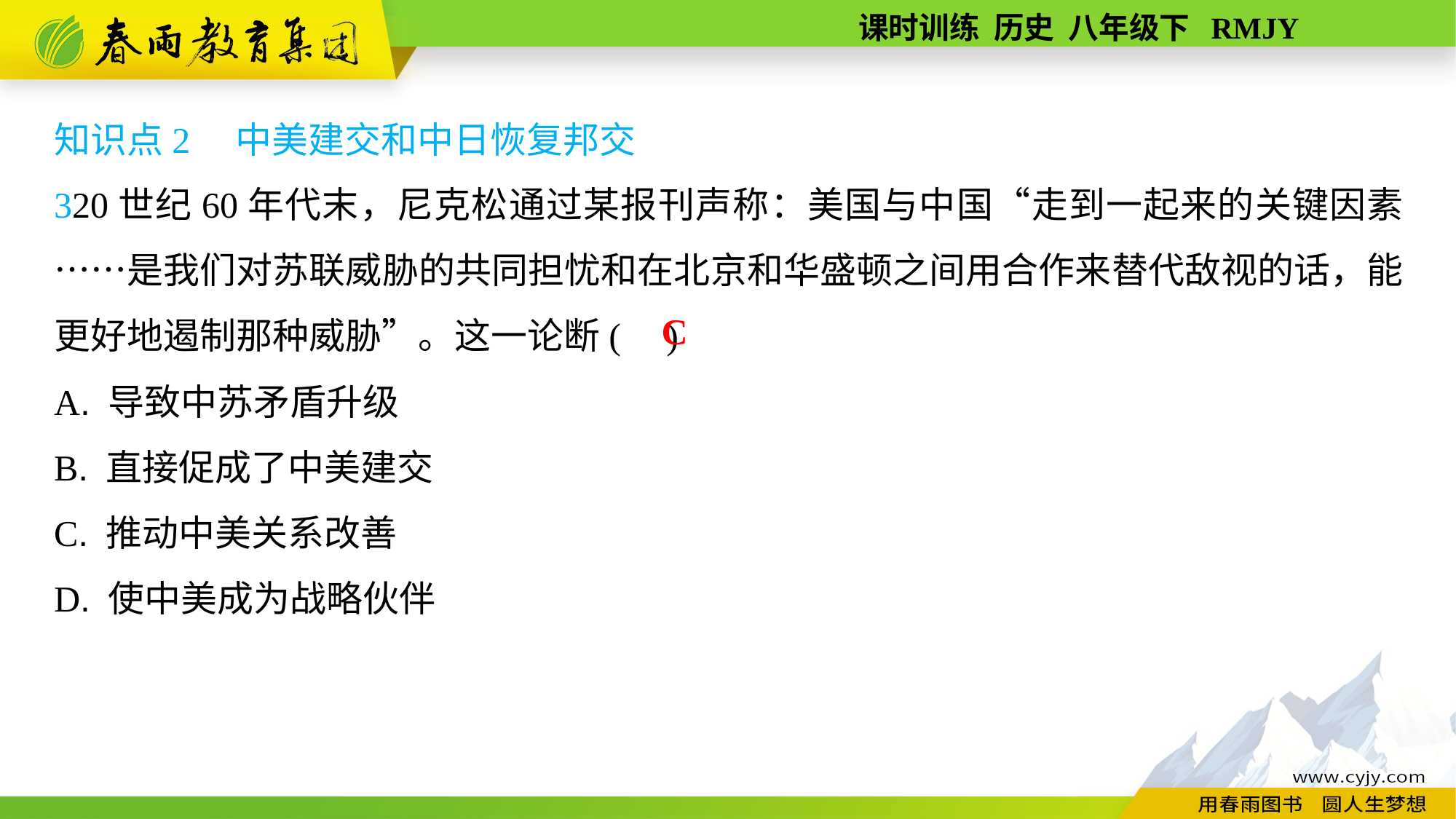

知识点2　中美建交和中日恢复邦交
320世纪60年代末，尼克松通过某报刊声称：美国与中国“走到一起来的关键因素……是我们对苏联威胁的共同担忧和在北京和华盛顿之间用合作来替代敌视的话，能更好地遏制那种威胁”。这一论断(     )
A. 导致中苏矛盾升级
B. 直接促成了中美建交
C. 推动中美关系改善
D. 使中美成为战略伙伴
C